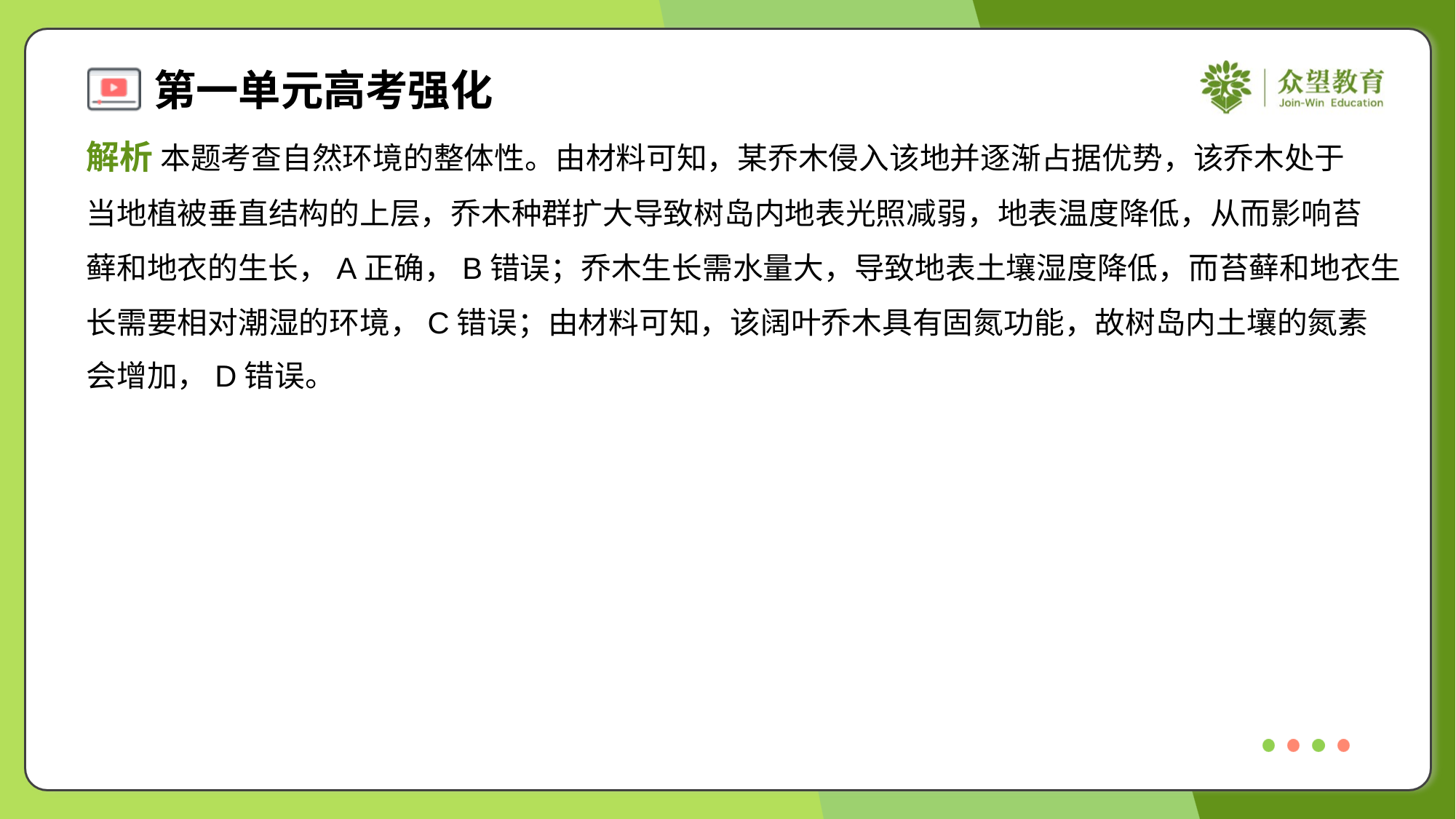

解析 本题考查自然环境的整体性。由材料可知，某乔木侵入该地并逐渐占据优势，该乔木处于
当地植被垂直结构的上层，乔木种群扩大导致树岛内地表光照减弱，地表温度降低，从而影响苔
藓和地衣的生长，A正确，B错误；乔木生长需水量大，导致地表土壤湿度降低，而苔藓和地衣生
长需要相对潮湿的环境，C错误；由材料可知，该阔叶乔木具有固氮功能，故树岛内土壤的氮素
会增加，D错误。